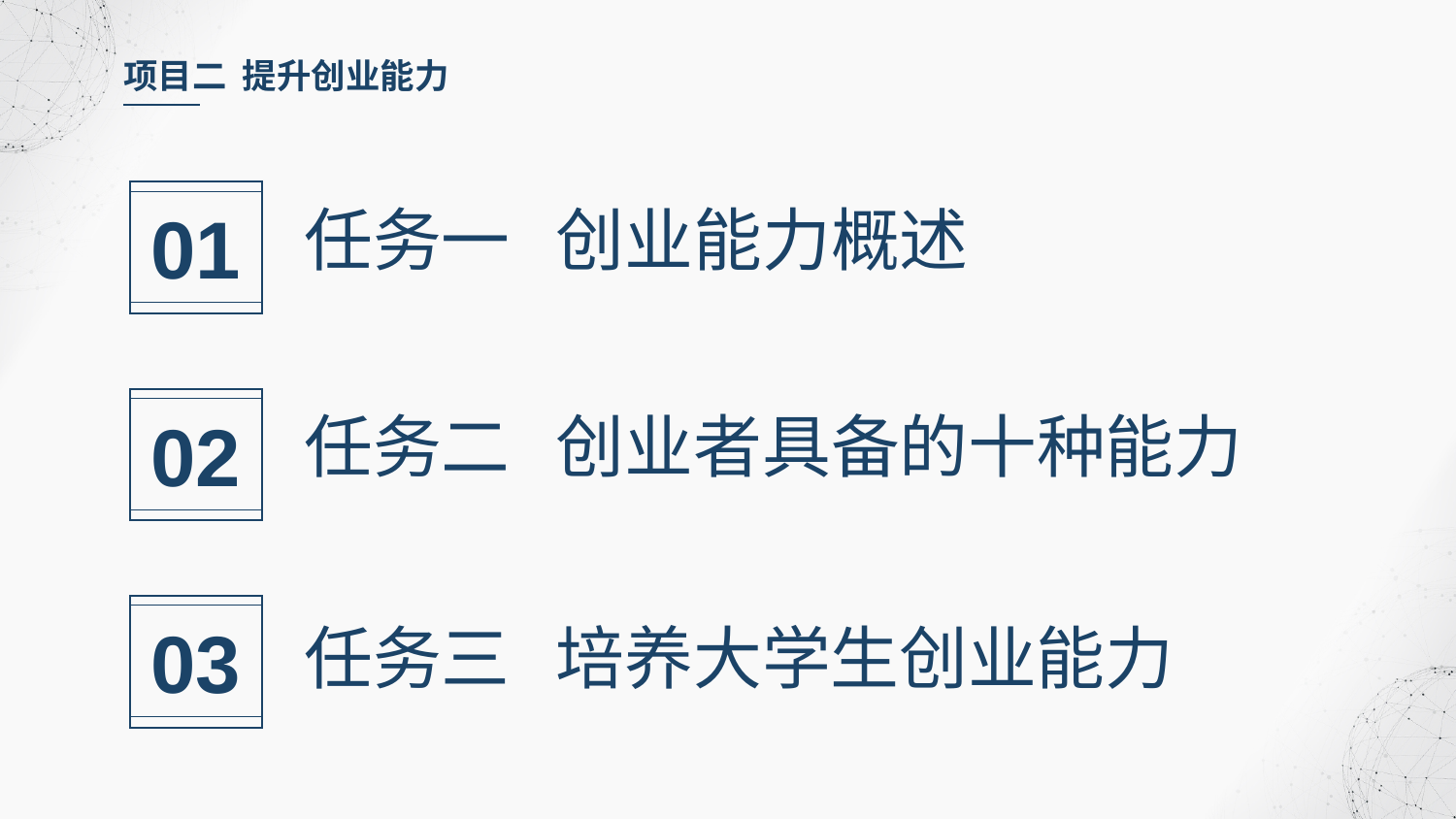

项目二  提升创业能力

01
任务一   创业能力概述

02
任务二   创业者具备的十种能力

03
任务三   培养大学生创业能力